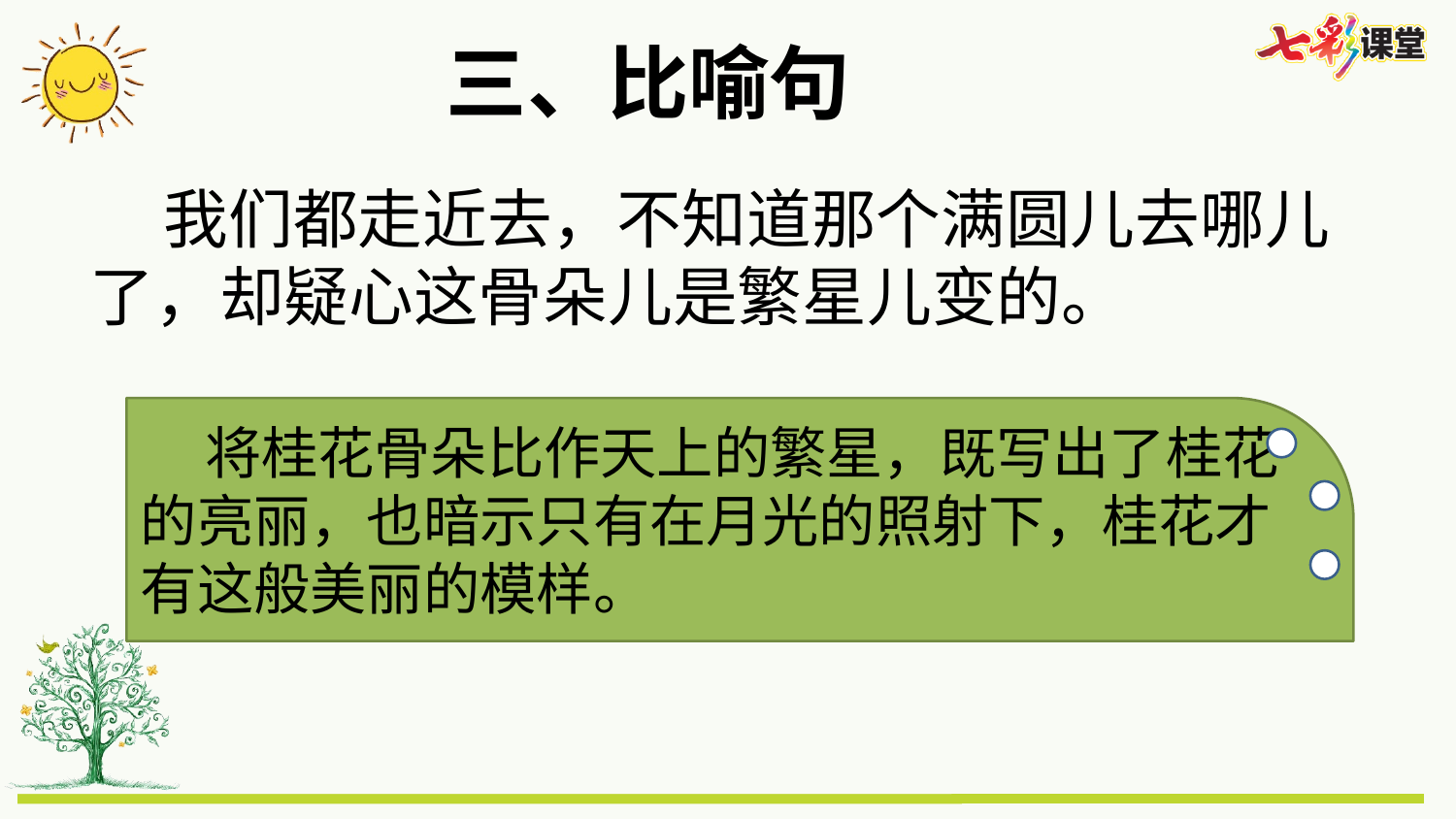

三、比喻句
    我们都走近去，不知道那个满圆儿去哪儿了，却疑心这骨朵儿是繁星儿变的。
    将桂花骨朵比作天上的繁星，既写出了桂花的亮丽，也暗示只有在月光的照射下，桂花才有这般美丽的模样。